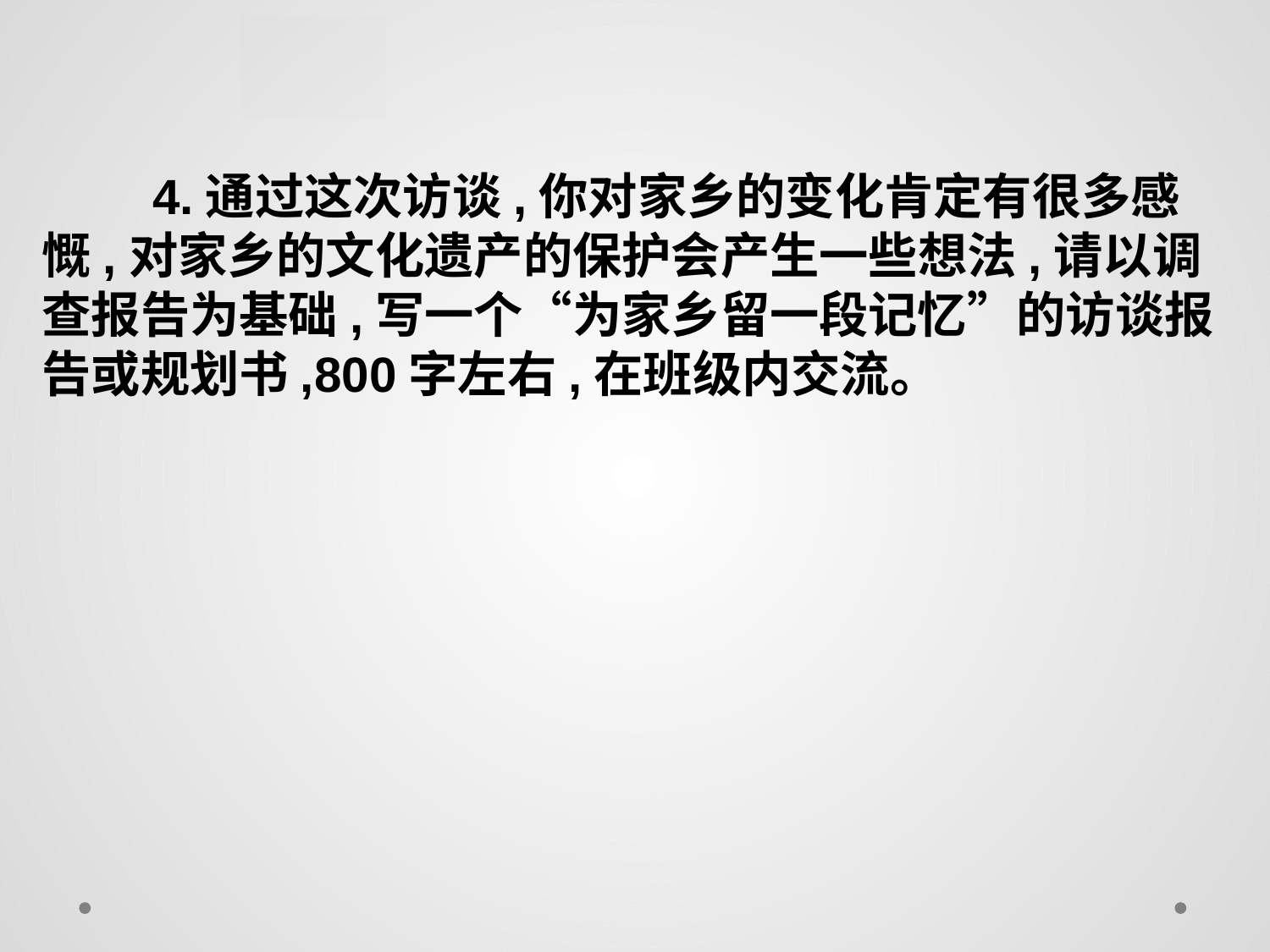

4.通过这次访谈,你对家乡的变化肯定有很多感慨,对家乡的文化遗产的保护会产生一些想法,请以调查报告为基础,写一个“为家乡留一段记忆”的访谈报告或规划书,800字左右,在班级内交流。